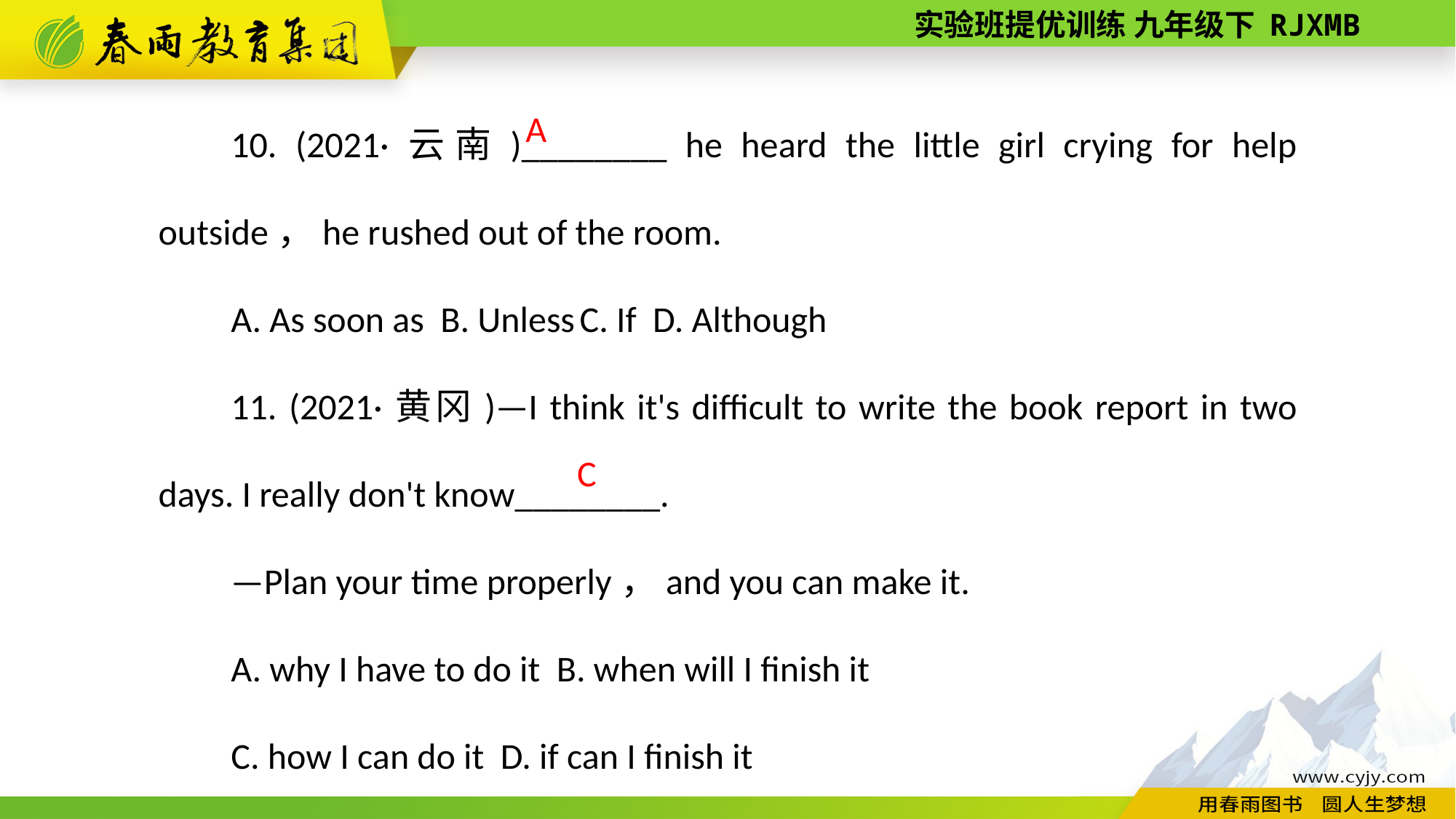

10. (2021·云南)________ he heard the little girl crying for help outside，he rushed out of the room.
A. As soon as  B. Unless C. If  D. Although
11. (2021·黄冈)—I think it's difficult to write the book report in two days. I really don't know________.
—Plan your time properly，and you can make it.
A. why I have to do it  B. when will I finish it
C. how I can do it  D. if can I finish it
A
 C